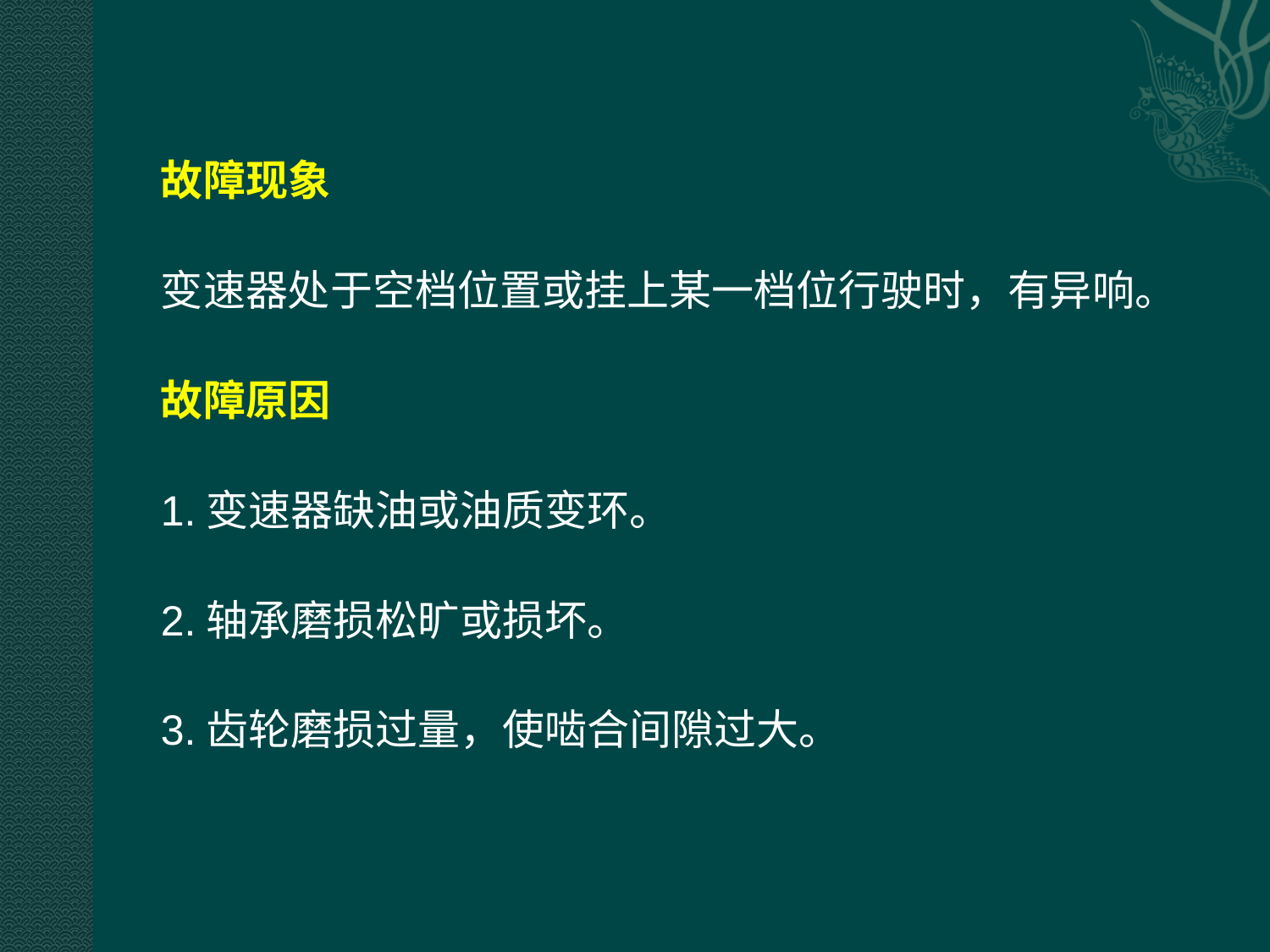

故障现象
变速器处于空档位置或挂上某一档位行驶时，有异响。
故障原因
1.变速器缺油或油质变环。
2.轴承磨损松旷或损坏。
3.齿轮磨损过量，使啮合间隙过大。